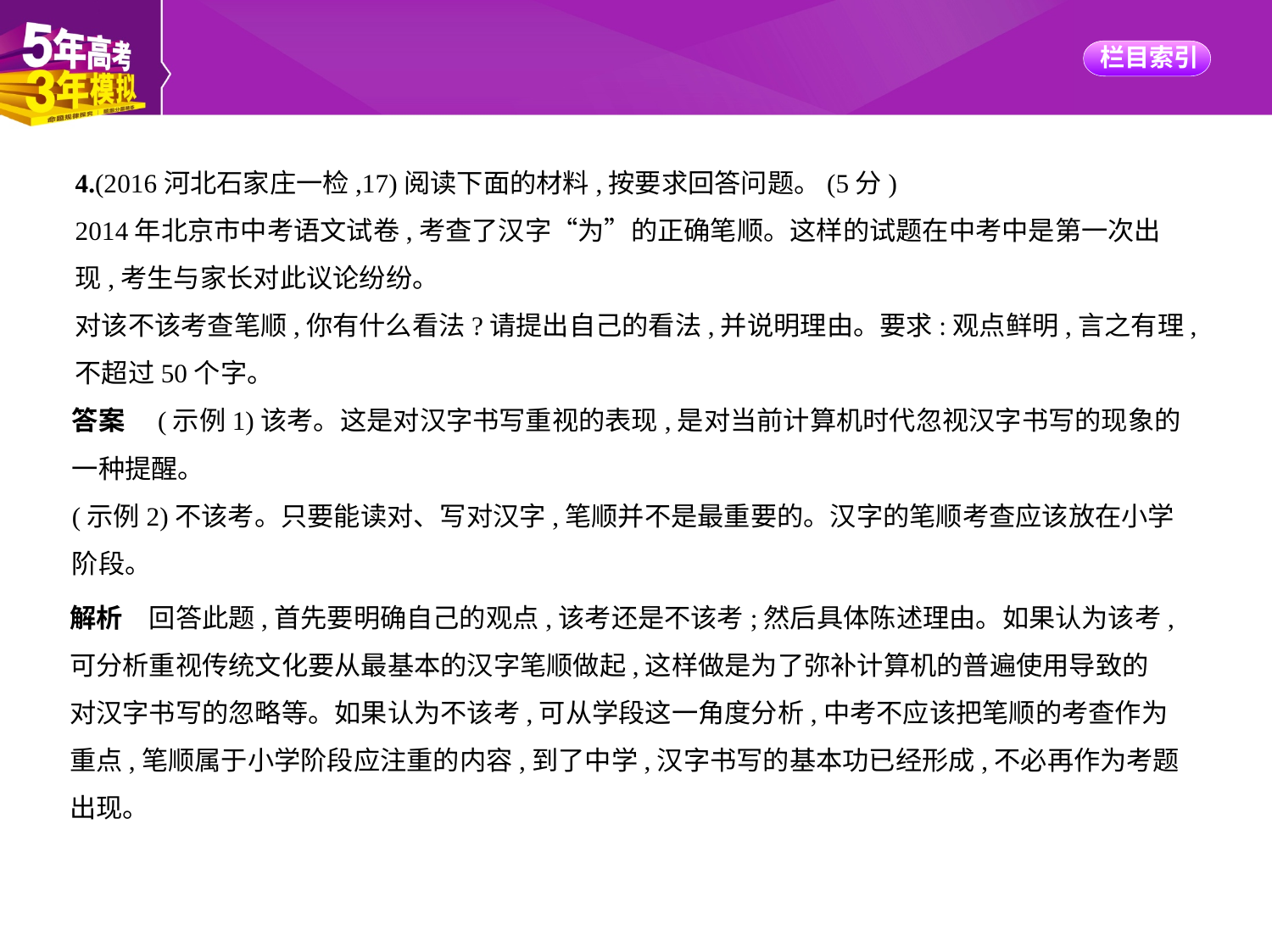

4.(2016河北石家庄一检,17)阅读下面的材料,按要求回答问题。(5分)
2014年北京市中考语文试卷,考查了汉字“为”的正确笔顺。这样的试题在中考中是第一次出
现,考生与家长对此议论纷纷。
对该不该考查笔顺,你有什么看法?请提出自己的看法,并说明理由。要求:观点鲜明,言之有理,
不超过50个字。
答案　(示例1)该考。这是对汉字书写重视的表现,是对当前计算机时代忽视汉字书写的现象的
一种提醒。
(示例2)不该考。只要能读对、写对汉字,笔顺并不是最重要的。汉字的笔顺考查应该放在小学
阶段。
解析　回答此题,首先要明确自己的观点,该考还是不该考;然后具体陈述理由。如果认为该考,
可分析重视传统文化要从最基本的汉字笔顺做起,这样做是为了弥补计算机的普遍使用导致的
对汉字书写的忽略等。如果认为不该考,可从学段这一角度分析,中考不应该把笔顺的考查作为
重点,笔顺属于小学阶段应注重的内容,到了中学,汉字书写的基本功已经形成,不必再作为考题
出现。